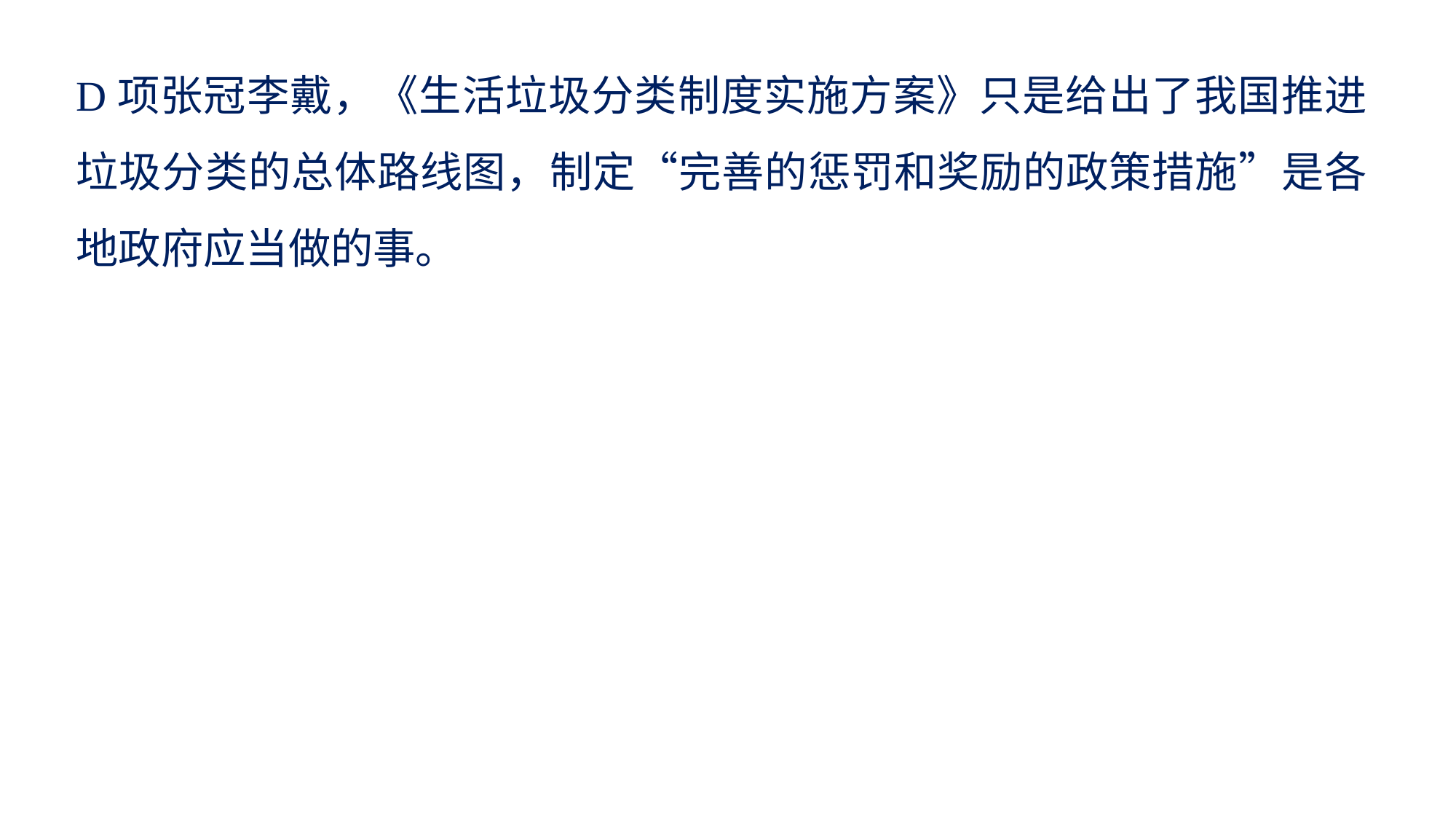

D项张冠李戴，《生活垃圾分类制度实施方案》只是给出了我国推进垃圾分类的总体路线图，制定“完善的惩罚和奖励的政策措施”是各地政府应当做的事。